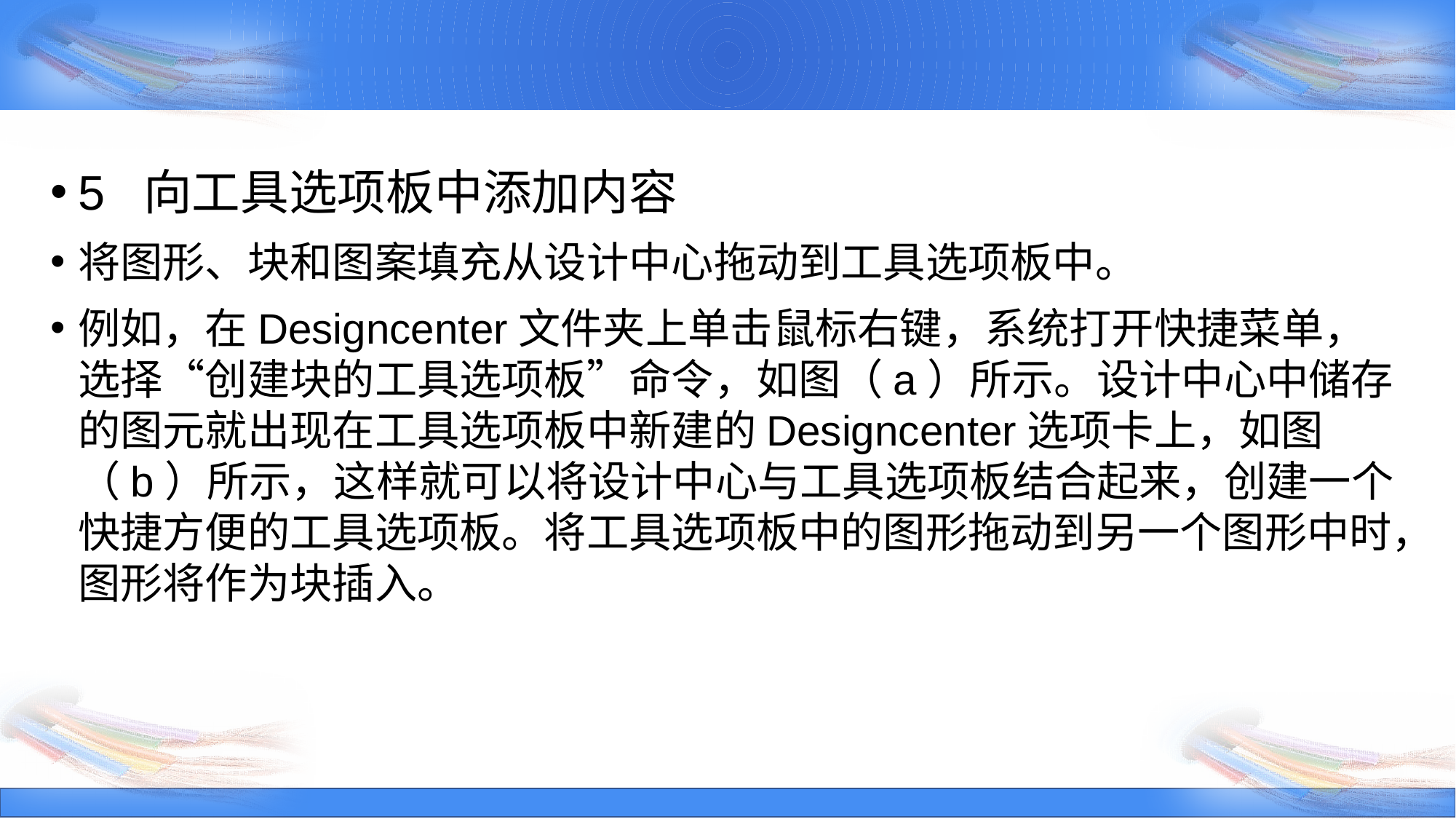

5  向工具选项板中添加内容
将图形、块和图案填充从设计中心拖动到工具选项板中。
例如，在Designcenter文件夹上单击鼠标右键，系统打开快捷菜单，选择“创建块的工具选项板”命令，如图（a）所示。设计中心中储存的图元就出现在工具选项板中新建的Designcenter选项卡上，如图（b）所示，这样就可以将设计中心与工具选项板结合起来，创建一个快捷方便的工具选项板。将工具选项板中的图形拖动到另一个图形中时，图形将作为块插入。